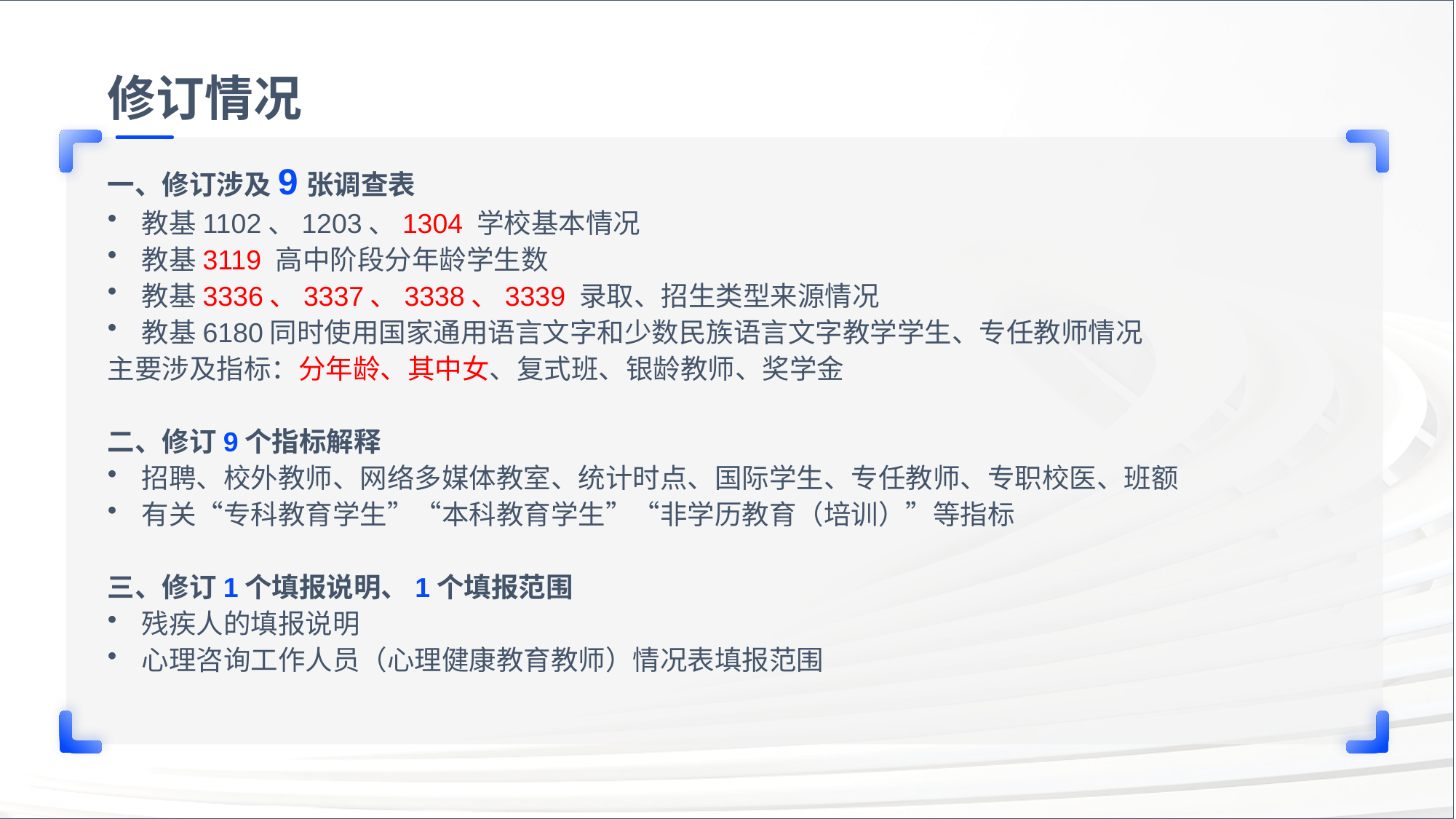

修订情况
一、修订涉及9张调查表
教基1102、1203、1304 学校基本情况
教基3119 高中阶段分年龄学生数
教基3336、3337、3338、3339 录取、招生类型来源情况
教基6180同时使用国家通用语言文字和少数民族语言文字教学学生、专任教师情况
主要涉及指标：分年龄、其中女、复式班、银龄教师、奖学金

二、修订9个指标解释
招聘、校外教师、网络多媒体教室、统计时点、国际学生、专任教师、专职校医、班额
有关“专科教育学生”“本科教育学生”“非学历教育（培训）”等指标

三、修订1个填报说明、1个填报范围
残疾人的填报说明
心理咨询工作人员（心理健康教育教师）情况表填报范围